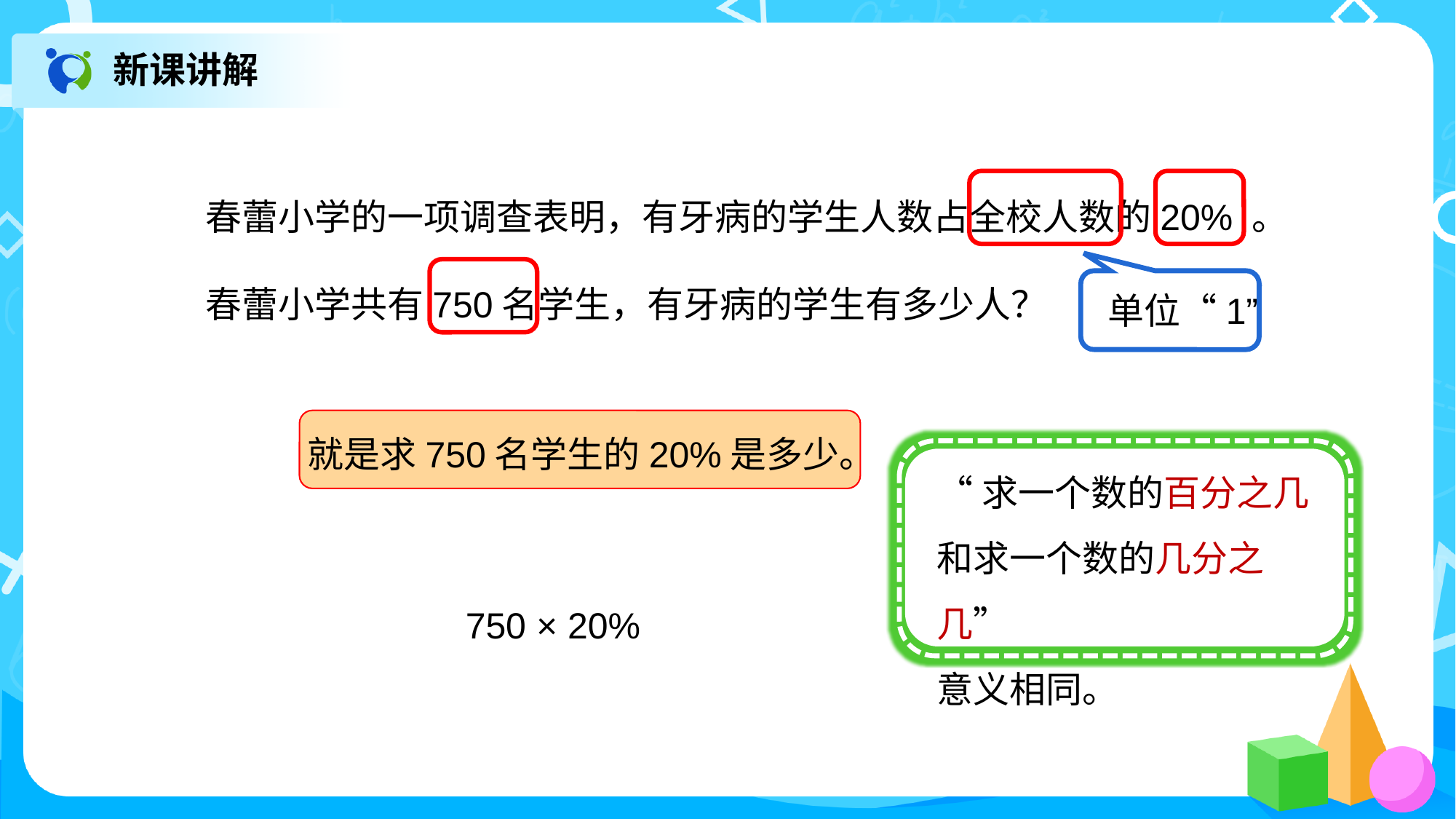

新课讲解
春蕾小学的一项调查表明，有牙病的学生人数占全校人数的20% 。
春蕾小学共有750名学生，有牙病的学生有多少人？

单位“1”

就是求750名学生的20%是多少。

“求一个数的百分之几
和求一个数的几分之几”
意义相同。
750 × 20%